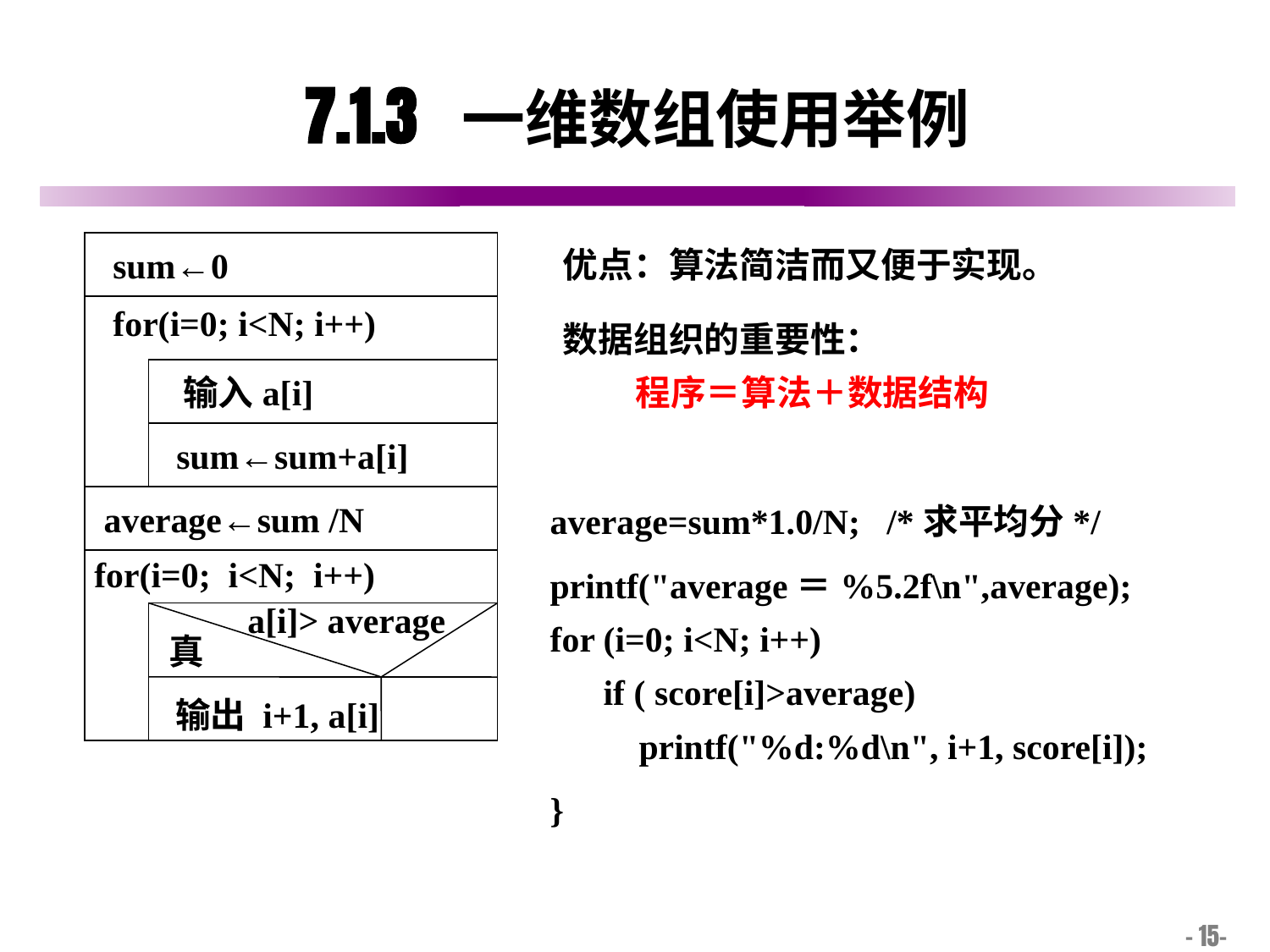

# 7.1.3  一维数组使用举例

  sum←0
  for(i=0; i<N; i++)

  输入a[i]
  sum←sum+a[i]
 average←sum /N
for(i=0;  i<N;  i++)
a[i]> average

真
输出 i+1, a[i]
优点：算法简洁而又便于实现。
数据组织的重要性：
        程序＝算法＋数据结构
average=sum*1.0/N;   /*求平均分*/
printf("average＝%5.2f\n",average);
for (i=0; i<N; i++)
      if ( score[i]>average)
          printf("%d:%d\n", i+1, score[i]);
}
 - 15-